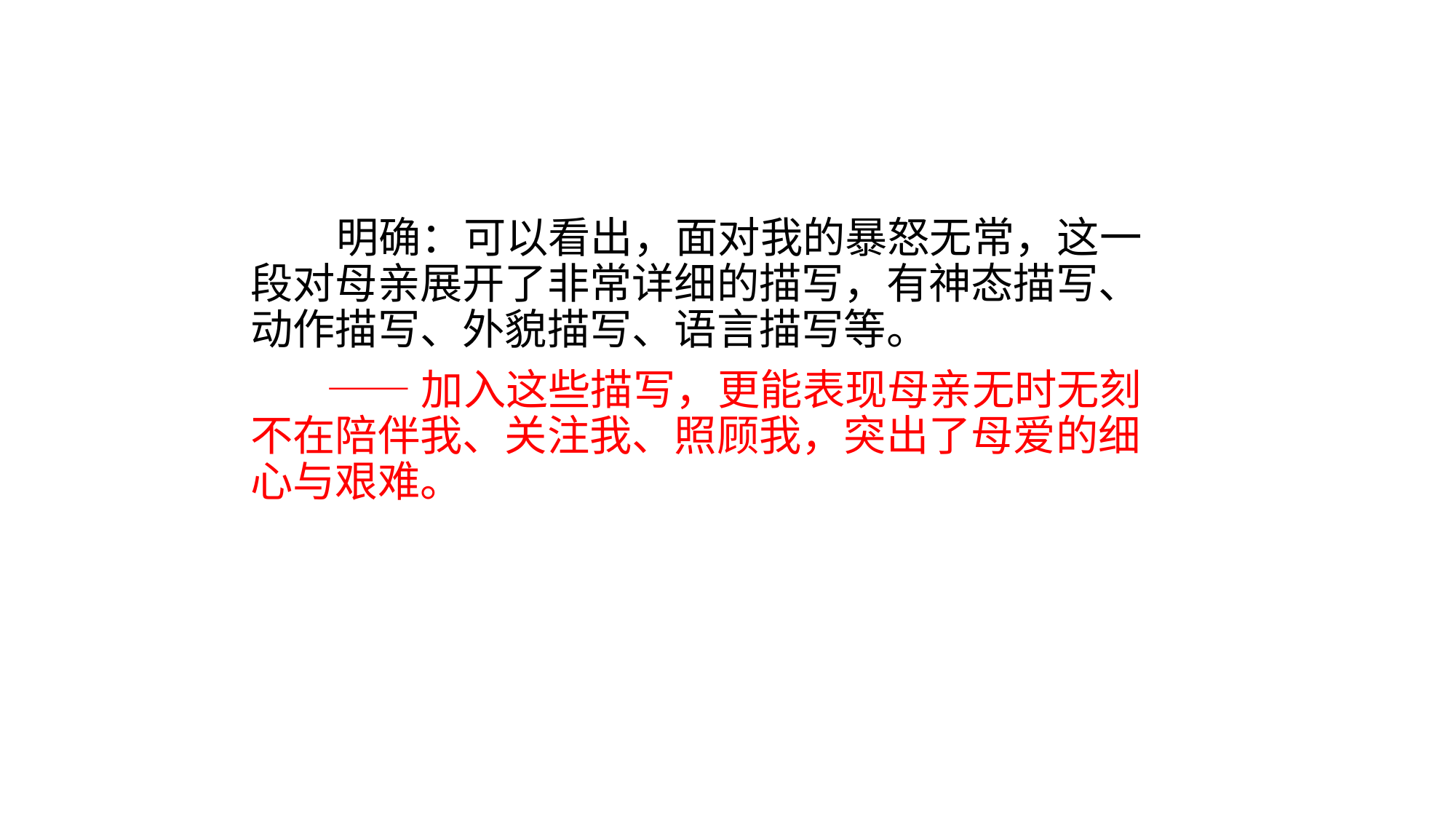

#
        明确：可以看出，面对我的暴怒无常，这一段对母亲展开了非常详细的描写，有神态描写、动作描写、外貌描写、语言描写等。
        ——加入这些描写，更能表现母亲无时无刻不在陪伴我、关注我、照顾我，突出了母爱的细心与艰难。